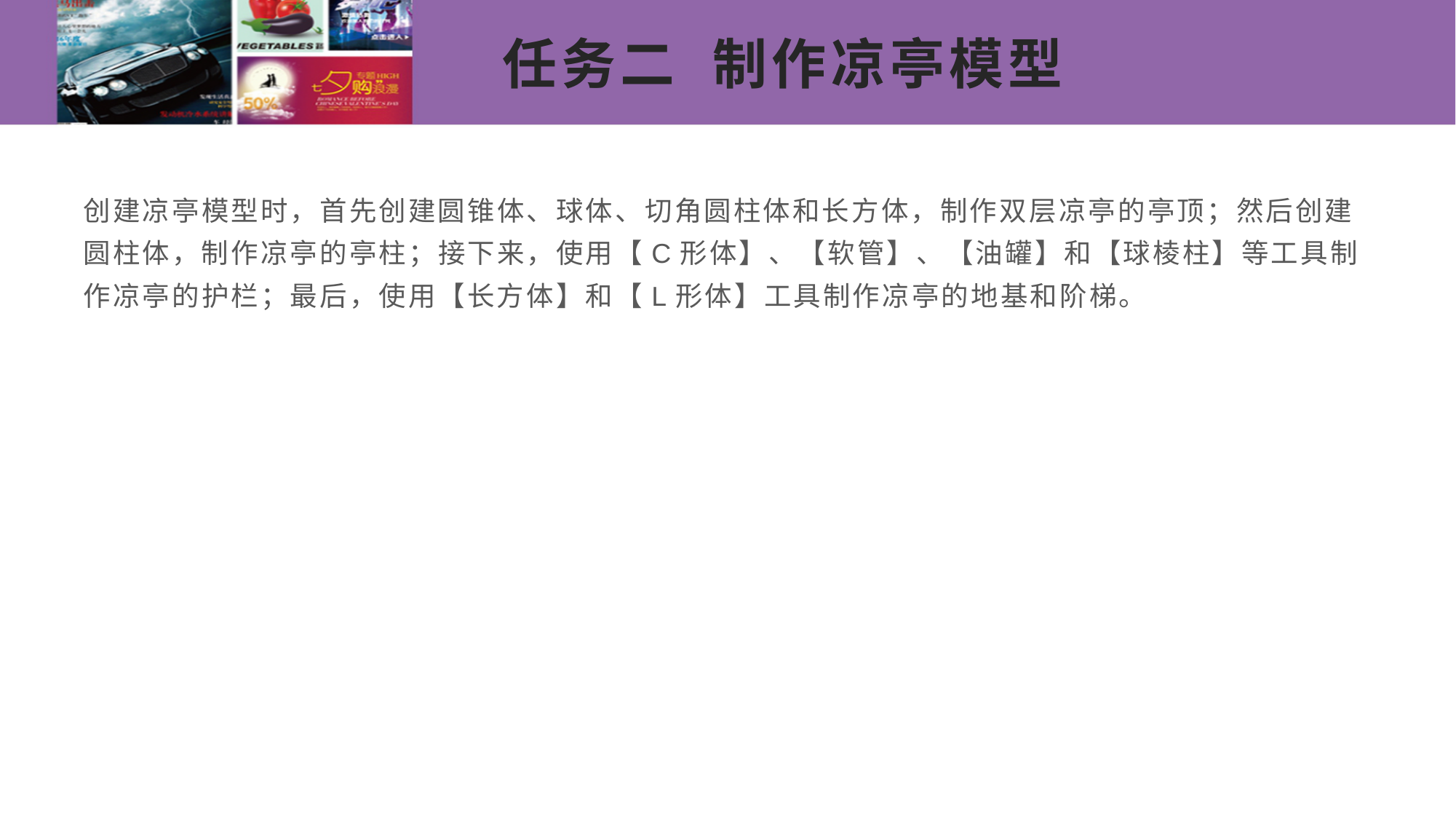

# 任务二  制作凉亭模型
创建凉亭模型时，首先创建圆锥体、球体、切角圆柱体和长方体，制作双层凉亭的亭顶；然后创建圆柱体，制作凉亭的亭柱；接下来，使用【C形体】、【软管】、【油罐】和【球棱柱】等工具制作凉亭的护栏；最后，使用【长方体】和【L形体】工具制作凉亭的地基和阶梯。